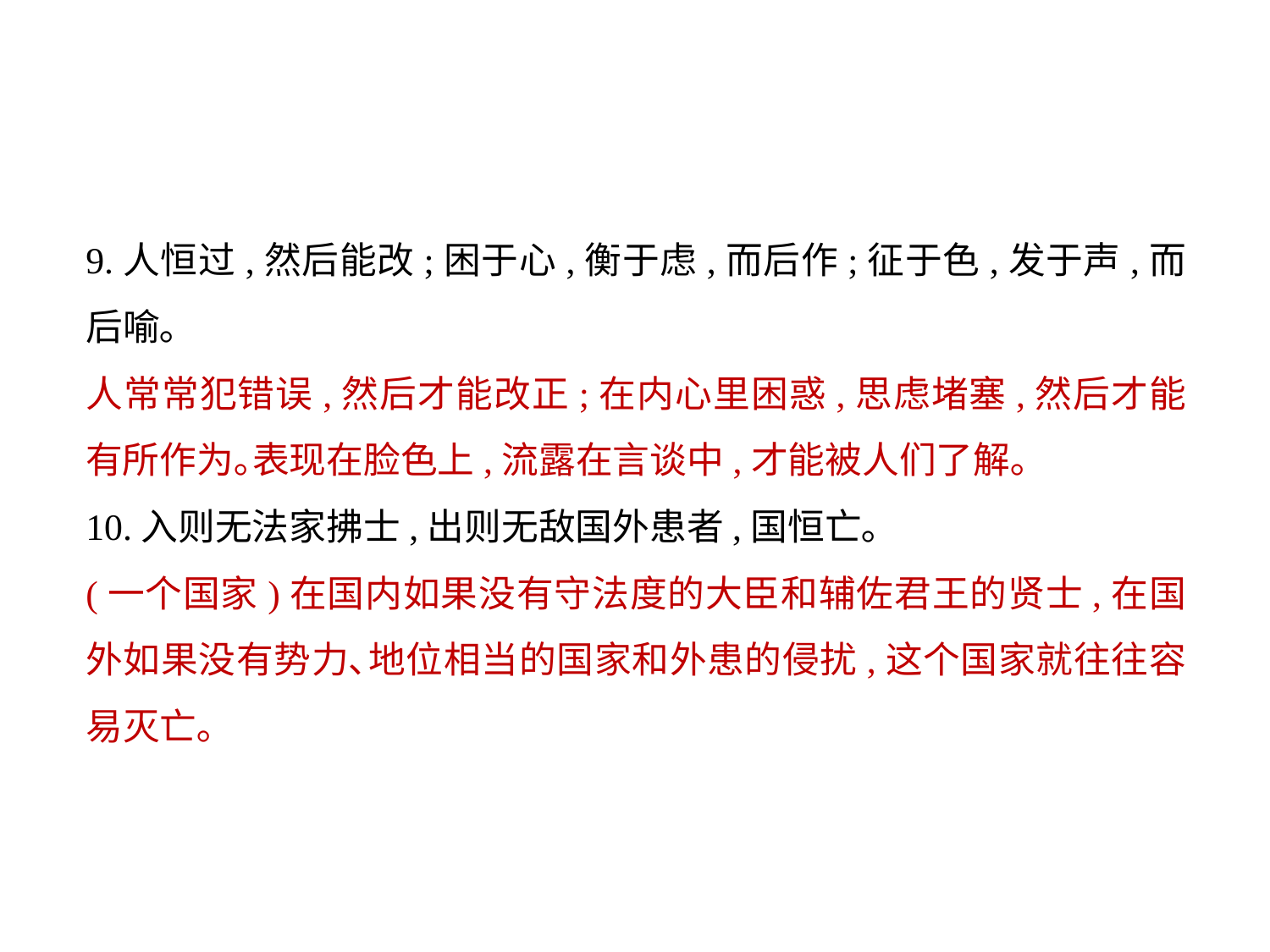

9.人恒过,然后能改;困于心,衡于虑,而后作;征于色,发于声,而后喻｡
人常常犯错误,然后才能改正;在内心里困惑,思虑堵塞,然后才能有所作为｡表现在脸色上,流露在言谈中,才能被人们了解｡
10.入则无法家拂士,出则无敌国外患者,国恒亡｡
(一个国家)在国内如果没有守法度的大臣和辅佐君王的贤士,在国外如果没有势力､地位相当的国家和外患的侵扰,这个国家就往往容易灭亡｡